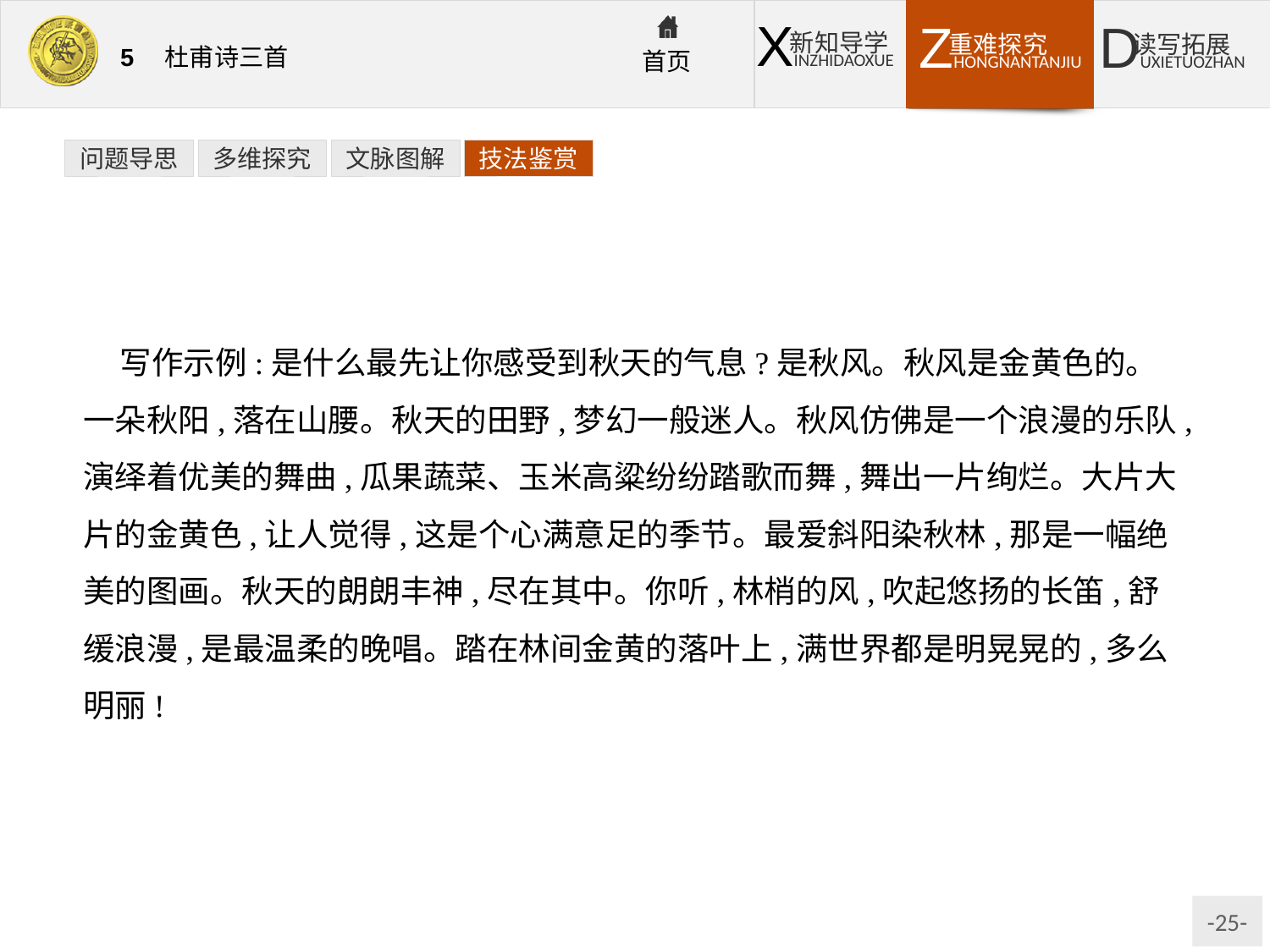

问题导思
多维探究
文脉图解
技法鉴赏
写作示例:是什么最先让你感受到秋天的气息?是秋风。秋风是金黄色的。一朵秋阳,落在山腰。秋天的田野,梦幻一般迷人。秋风仿佛是一个浪漫的乐队,演绎着优美的舞曲,瓜果蔬菜、玉米高粱纷纷踏歌而舞,舞出一片绚烂。大片大片的金黄色,让人觉得,这是个心满意足的季节。最爱斜阳染秋林,那是一幅绝美的图画。秋天的朗朗丰神,尽在其中。你听,林梢的风,吹起悠扬的长笛,舒缓浪漫,是最温柔的晚唱。踏在林间金黄的落叶上,满世界都是明晃晃的,多么明丽!